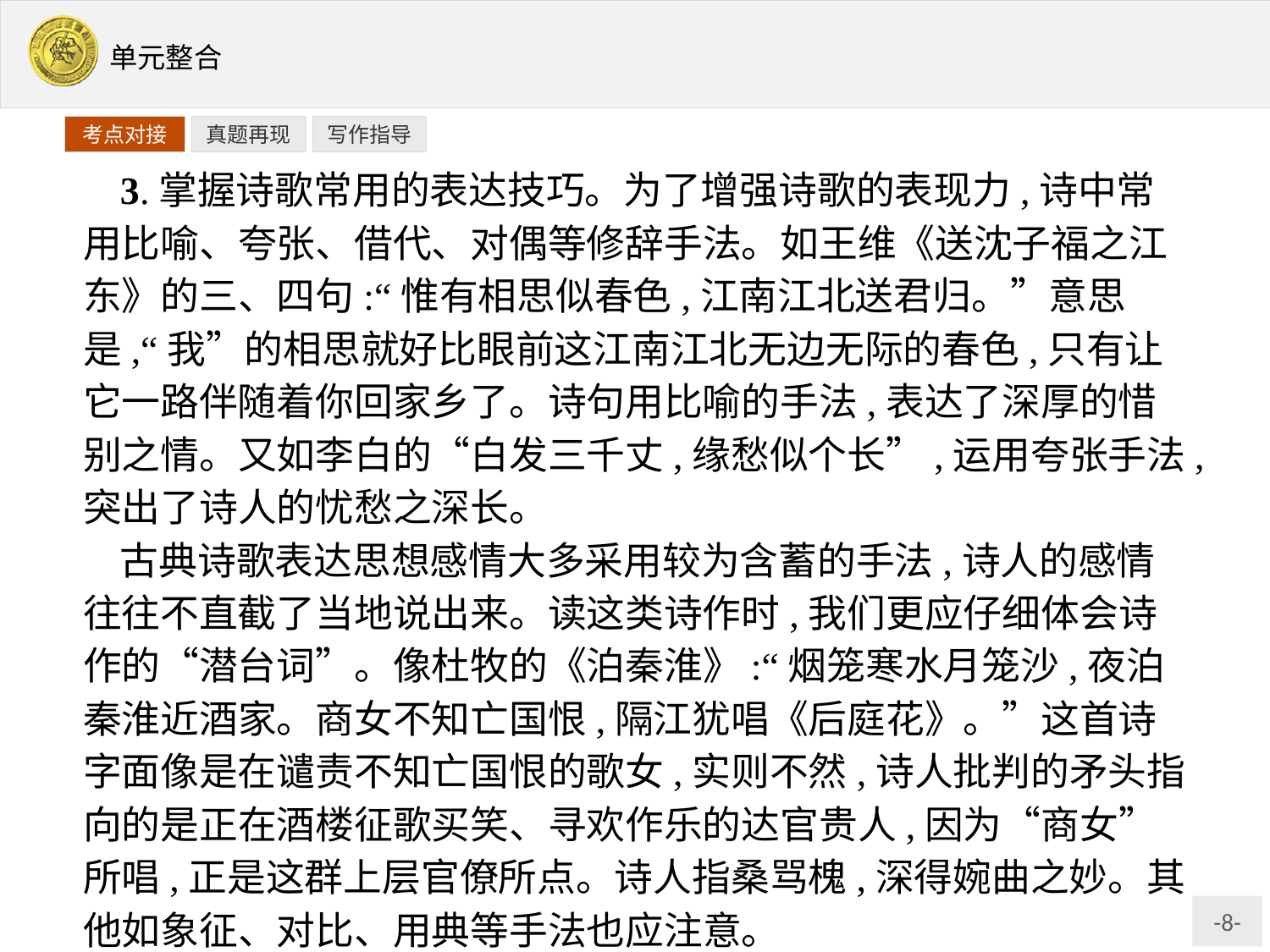

写作指导
考点对接
真题再现
3.掌握诗歌常用的表达技巧。为了增强诗歌的表现力,诗中常用比喻、夸张、借代、对偶等修辞手法。如王维《送沈子福之江东》的三、四句:“惟有相思似春色,江南江北送君归。”意思是,“我”的相思就好比眼前这江南江北无边无际的春色,只有让它一路伴随着你回家乡了。诗句用比喻的手法,表达了深厚的惜别之情。又如李白的“白发三千丈,缘愁似个长”,运用夸张手法,突出了诗人的忧愁之深长。
古典诗歌表达思想感情大多采用较为含蓄的手法,诗人的感情往往不直截了当地说出来。读这类诗作时,我们更应仔细体会诗作的“潜台词”。像杜牧的《泊秦淮》:“烟笼寒水月笼沙,夜泊秦淮近酒家。商女不知亡国恨,隔江犹唱《后庭花》。”这首诗字面像是在谴责不知亡国恨的歌女,实则不然,诗人批判的矛头指向的是正在酒楼征歌买笑、寻欢作乐的达官贵人,因为“商女”所唱,正是这群上层官僚所点。诗人指桑骂槐,深得婉曲之妙。其他如象征、对比、用典等手法也应注意。